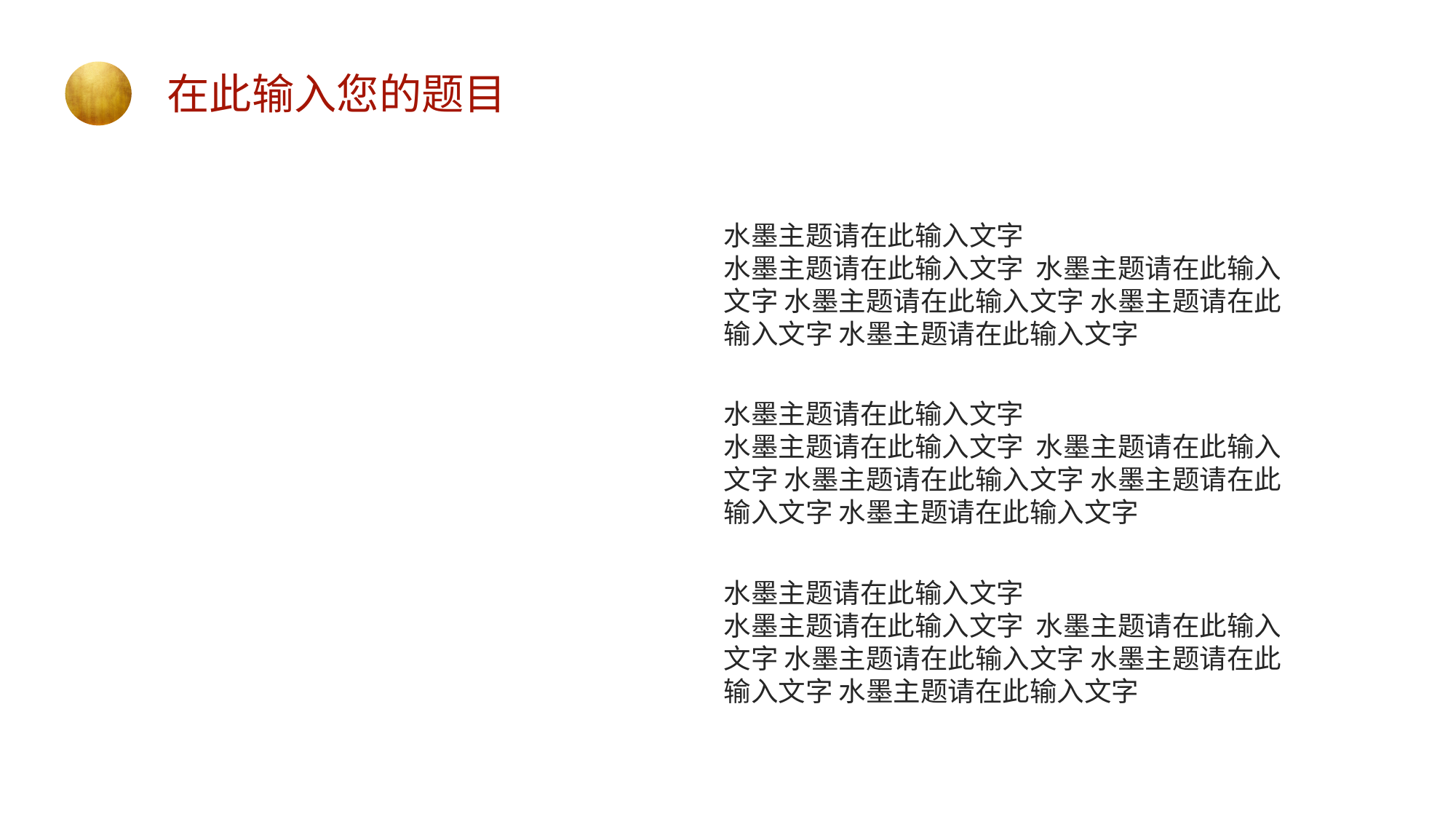

在此输入您的题目
水墨主题请在此输入文字
水墨主题请在此输入文字  水墨主题请在此输入
文字 水墨主题请在此输入文字 水墨主题请在此
输入文字 水墨主题请在此输入文字
水墨主题请在此输入文字
水墨主题请在此输入文字  水墨主题请在此输入
文字 水墨主题请在此输入文字 水墨主题请在此
输入文字 水墨主题请在此输入文字
水墨主题请在此输入文字
水墨主题请在此输入文字  水墨主题请在此输入
文字 水墨主题请在此输入文字 水墨主题请在此
输入文字 水墨主题请在此输入文字